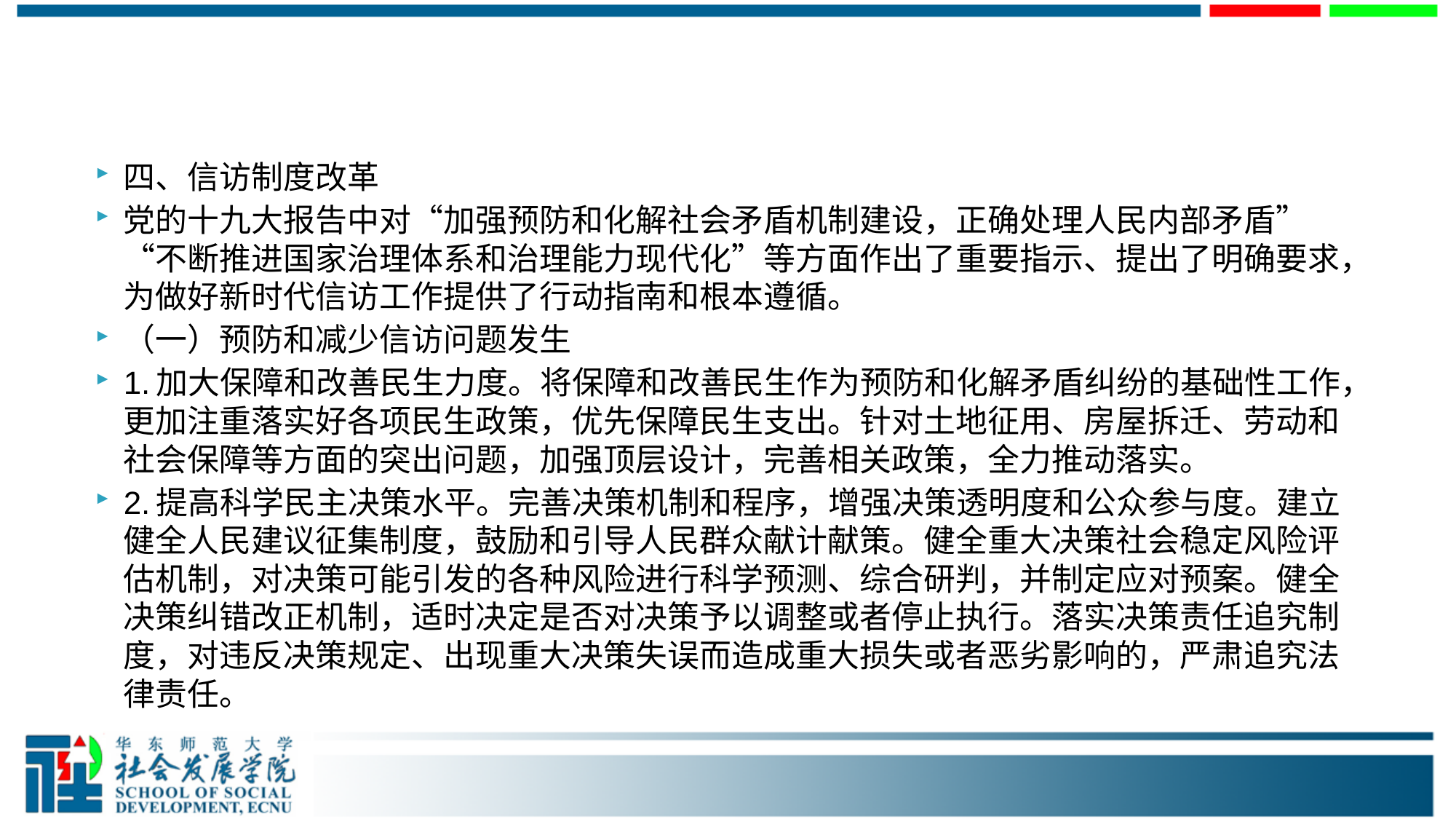

#
四、信访制度改革
党的十九大报告中对“加强预防和化解社会矛盾机制建设，正确处理人民内部矛盾”“不断推进国家治理体系和治理能力现代化”等方面作出了重要指示、提出了明确要求，为做好新时代信访工作提供了行动指南和根本遵循。
（一）预防和减少信访问题发生
1.加大保障和改善民生力度。将保障和改善民生作为预防和化解矛盾纠纷的基础性工作，更加注重落实好各项民生政策，优先保障民生支出。针对土地征用、房屋拆迁、劳动和社会保障等方面的突出问题，加强顶层设计，完善相关政策，全力推动落实。
2.提高科学民主决策水平。完善决策机制和程序，增强决策透明度和公众参与度。建立健全人民建议征集制度，鼓励和引导人民群众献计献策。健全重大决策社会稳定风险评估机制，对决策可能引发的各种风险进行科学预测、综合研判，并制定应对预案。健全决策纠错改正机制，适时决定是否对决策予以调整或者停止执行。落实决策责任追究制度，对违反决策规定、出现重大决策失误而造成重大损失或者恶劣影响的，严肃追究法律责任。